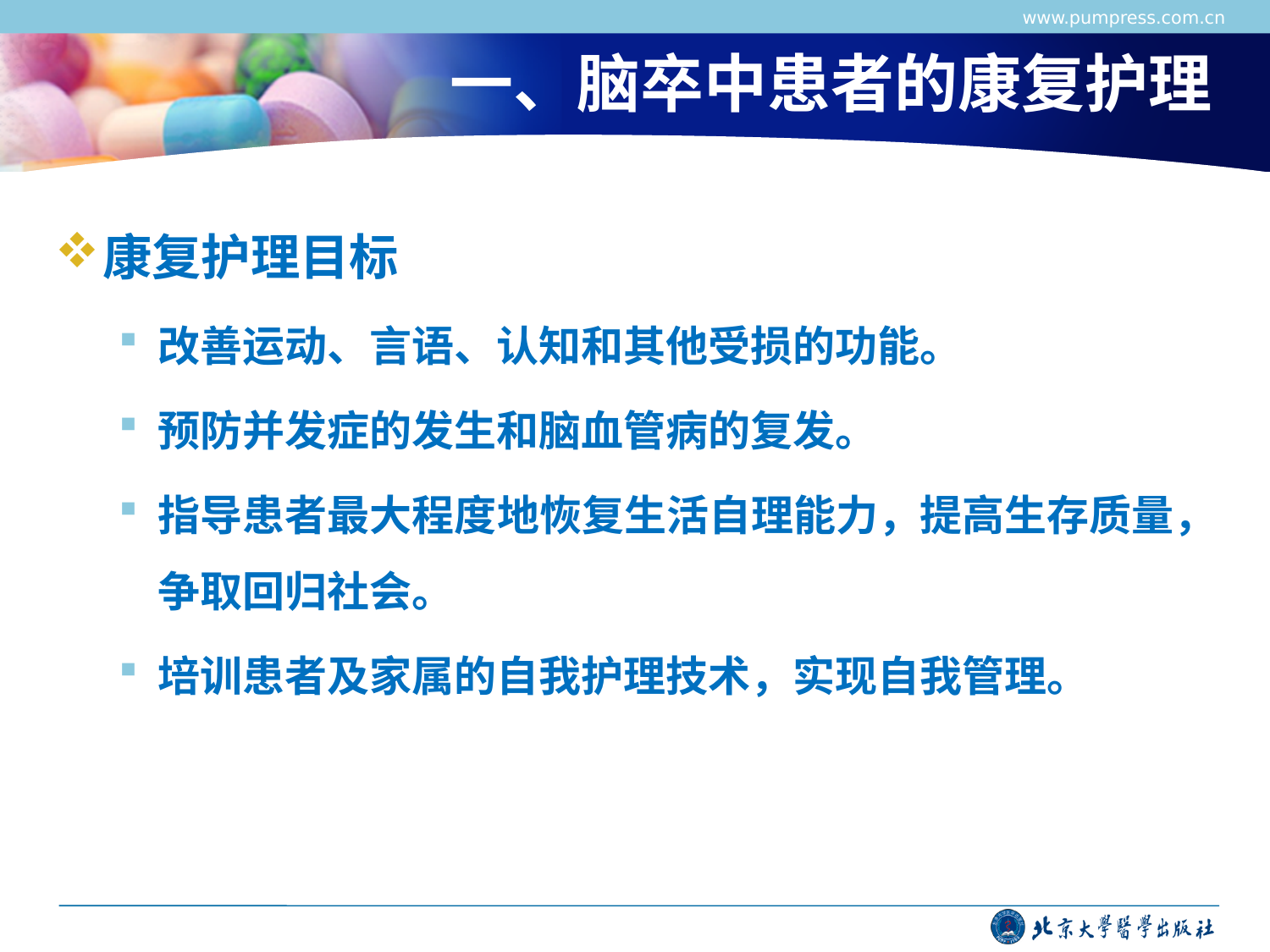

www.pumpress.com.cn
# 一、脑卒中患者的康复护理
康复护理目标
改善运动、言语、认知和其他受损的功能。
预防并发症的发生和脑血管病的复发。
指导患者最大程度地恢复生活自理能力，提高生存质量，争取回归社会。
培训患者及家属的自我护理技术，实现自我管理。